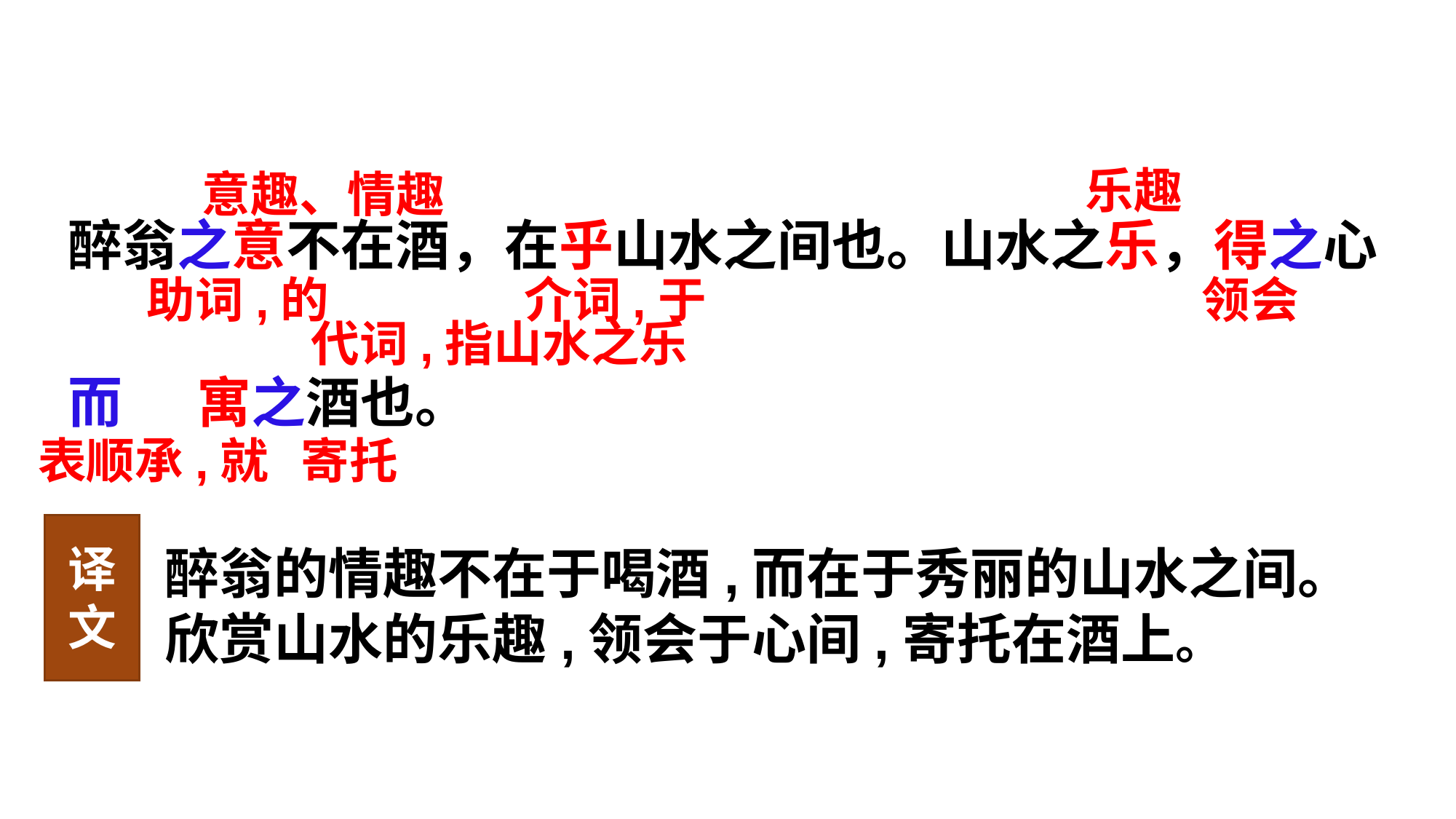

乐趣
意趣、情趣
醉翁之意不在酒，在乎山水之间也。山水之乐，得之心

而      寓之酒也。
助词,的
介词,于
领会
代词,指山水之乐
表顺承,就
寄托

译文
醉翁的情趣不在于喝酒,而在于秀丽的山水之间。欣赏山水的乐趣,领会于心间,寄托在酒上。